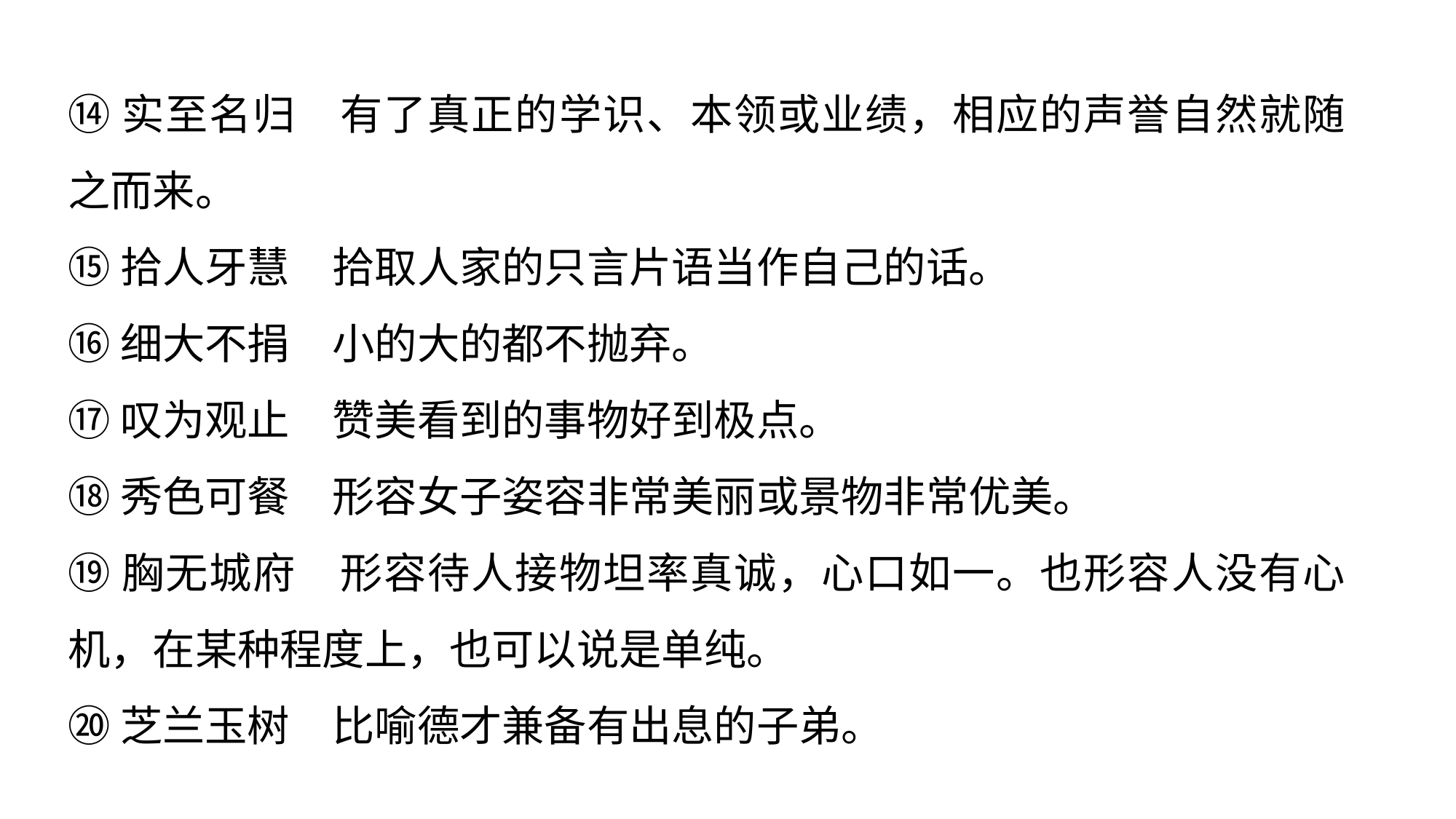

⑭实至名归　有了真正的学识、本领或业绩，相应的声誉自然就随之而来。
⑮拾人牙慧　拾取人家的只言片语当作自己的话。
⑯细大不捐　小的大的都不抛弃。
⑰叹为观止　赞美看到的事物好到极点。
⑱秀色可餐　形容女子姿容非常美丽或景物非常优美。
⑲胸无城府　形容待人接物坦率真诚，心口如一。也形容人没有心机，在某种程度上，也可以说是单纯。
⑳芝兰玉树　比喻德才兼备有出息的子弟。